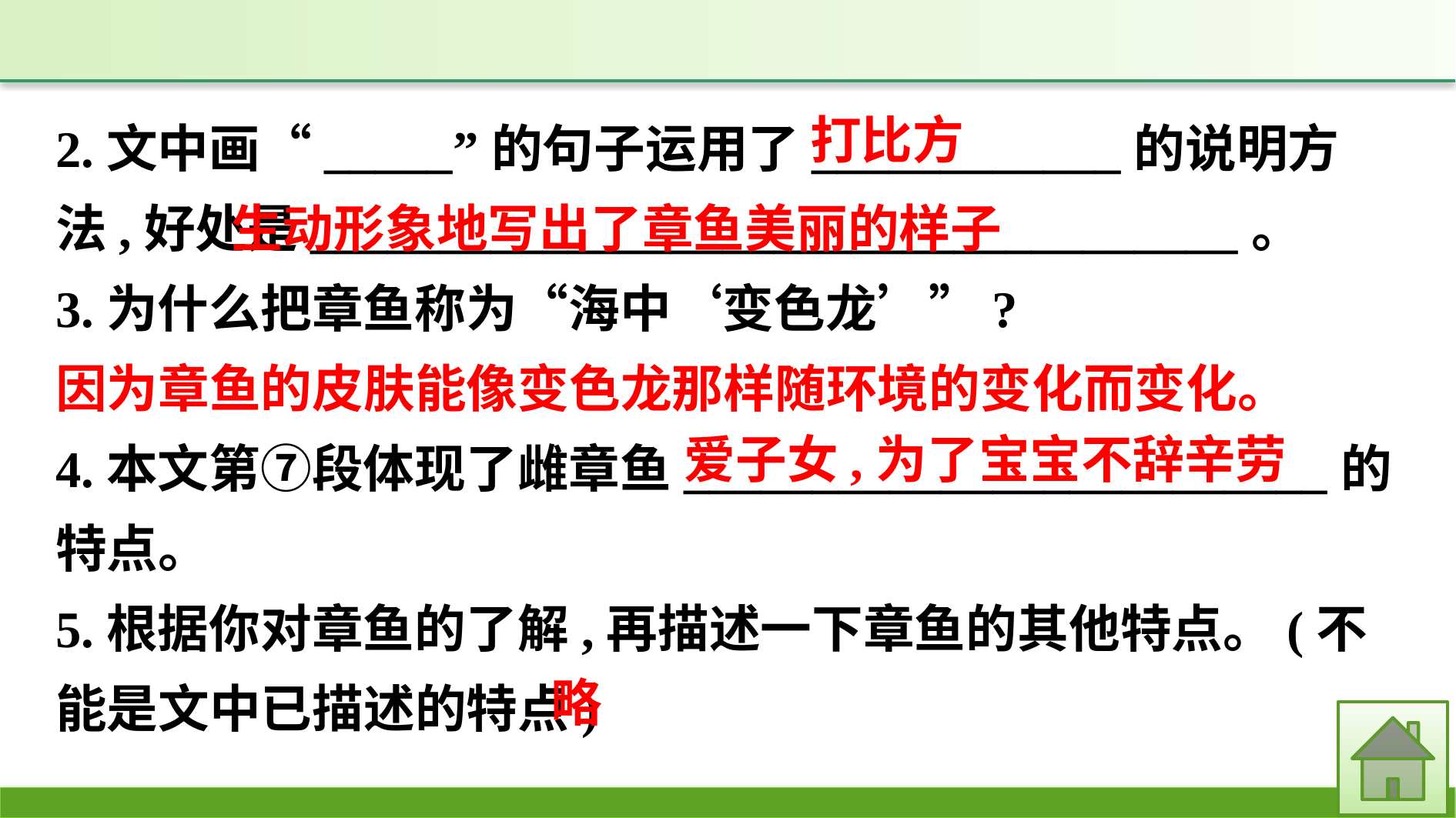

2.文中画“_____”的句子运用了____________的说明方法,好处是____________________________________。
3.为什么把章鱼称为“海中‘变色龙’”?
因为章鱼的皮肤能像变色龙那样随环境的变化而变化。
4.本文第⑦段体现了雌章鱼_________________________的特点。
5.根据你对章鱼的了解,再描述一下章鱼的其他特点。(不能是文中已描述的特点)
打比方
生动形象地写出了章鱼美丽的样子
爱子女,为了宝宝不辞辛劳
略